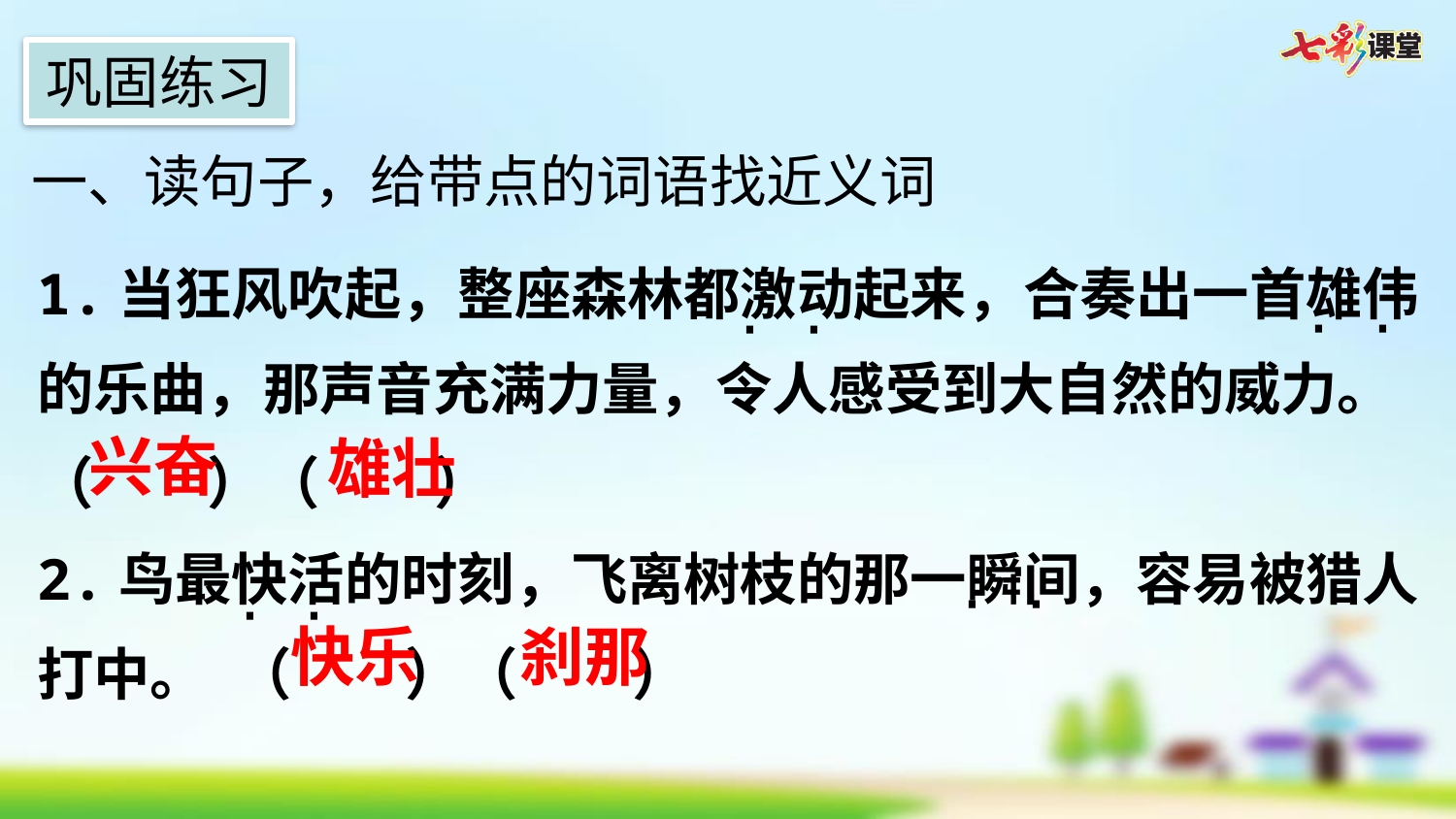

巩固练习
一、读句子，给带点的词语找近义词
1.当狂风吹起，整座森林都激动起来，合奏出一首雄伟的乐曲，那声音充满力量，令人感受到大自然的威力。（    ）（    ）
2.鸟最快活的时刻，飞离树枝的那一瞬间，容易被猎人打中。 （    ）（    ）
·  ·
·  ·
兴奋
雄壮
·  ·
·  ·
快乐
刹那